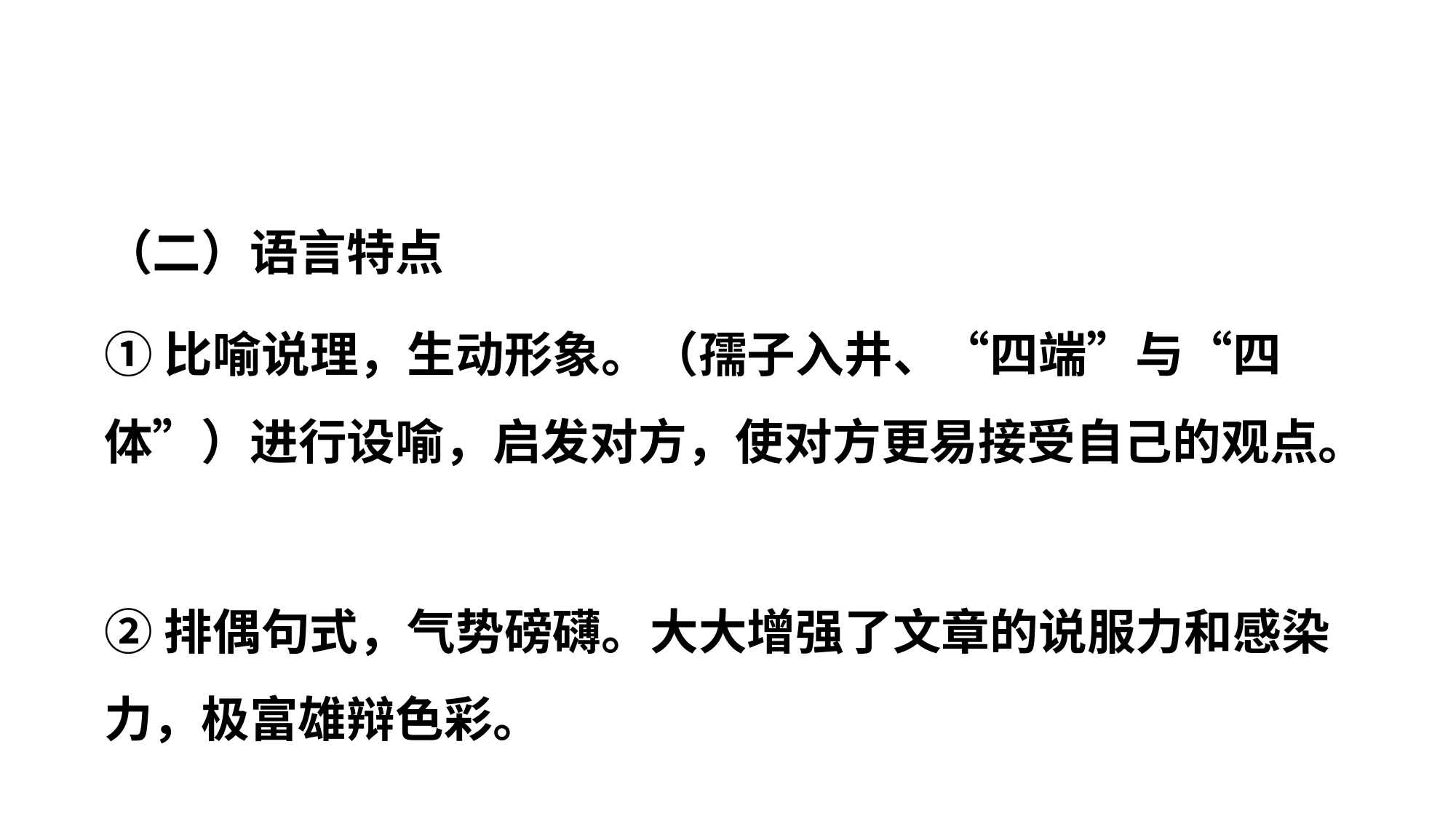

（二）语言特点
①比喻说理，生动形象。（孺子入井、“四端”与“四体”）进行设喻，启发对方，使对方更易接受自己的观点。
②排偶句式，气势磅礴。大大增强了文章的说服力和感染力，极富雄辩色彩。